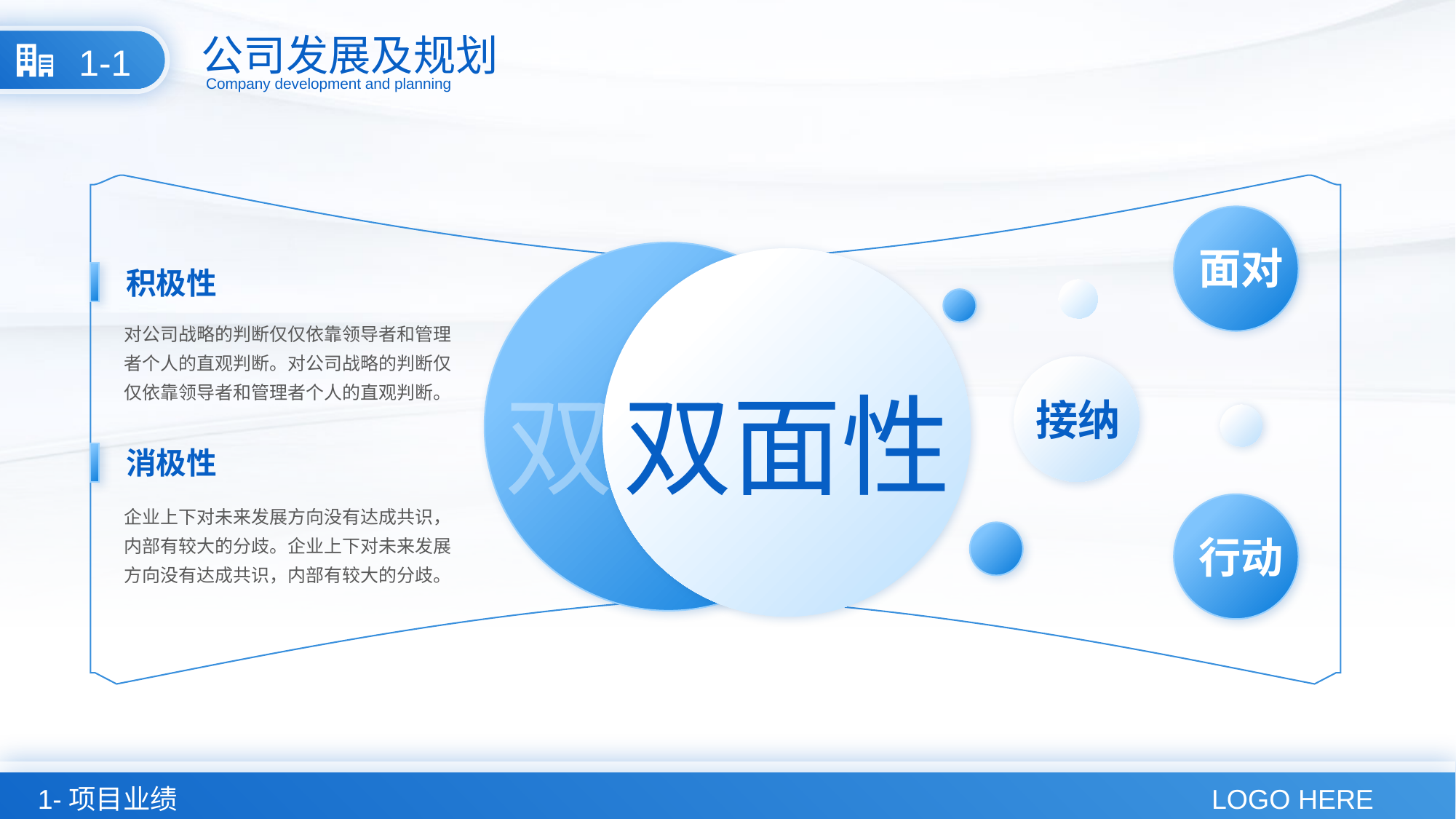

公司发展及规划
1-1

Company development and planning

面对

积极性

对公司战略的判断仅仅依靠领导者和管理者个人的直观判断。对公司战略的判断仅仅依靠领导者和管理者个人的直观判断。

双面性
双面性
接纳

消极性

企业上下对未来发展方向没有达成共识，内部有较大的分歧。企业上下对未来发展方向没有达成共识，内部有较大的分歧。

行动